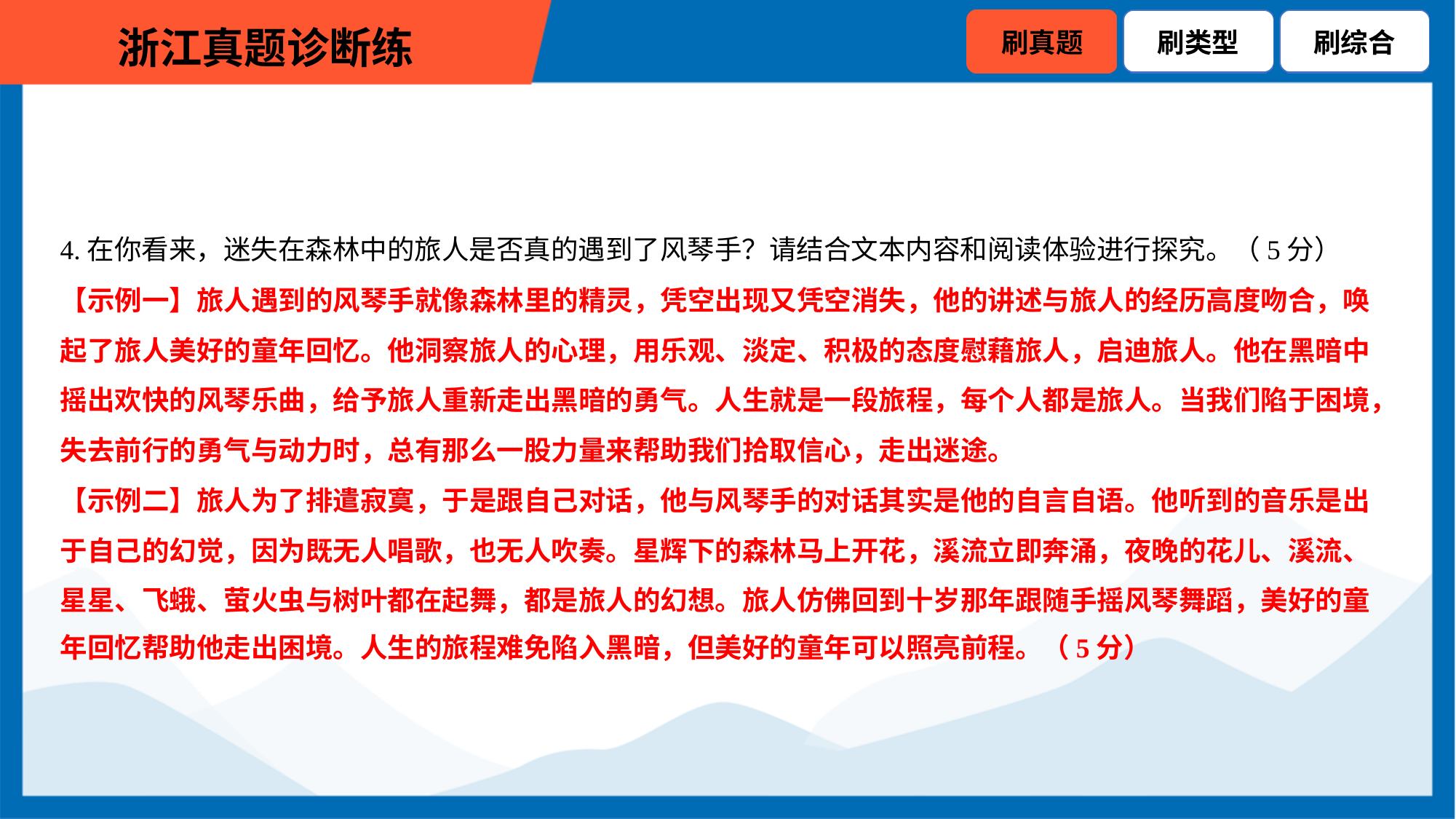

4.在你看来，迷失在森林中的旅人是否真的遇到了风琴手？请结合文本内容和阅读体验进行探究。（5分）
【示例一】旅人遇到的风琴手就像森林里的精灵，凭空出现又凭空消失，他的讲述与旅人的经历高度吻合，唤
起了旅人美好的童年回忆。他洞察旅人的心理，用乐观、淡定、积极的态度慰藉旅人，启迪旅人。他在黑暗中
摇出欢快的风琴乐曲，给予旅人重新走出黑暗的勇气。人生就是一段旅程，每个人都是旅人。当我们陷于困境，
失去前行的勇气与动力时，总有那么一股力量来帮助我们拾取信心，走出迷途。
【示例二】旅人为了排遣寂寞，于是跟自己对话，他与风琴手的对话其实是他的自言自语。他听到的音乐是出
于自己的幻觉，因为既无人唱歌，也无人吹奏。星辉下的森林马上开花，溪流立即奔涌，夜晚的花儿、溪流、
星星、飞蛾、萤火虫与树叶都在起舞，都是旅人的幻想。旅人仿佛回到十岁那年跟随手摇风琴舞蹈，美好的童
年回忆帮助他走出困境。人生的旅程难免陷入黑暗，但美好的童年可以照亮前程。（5分）